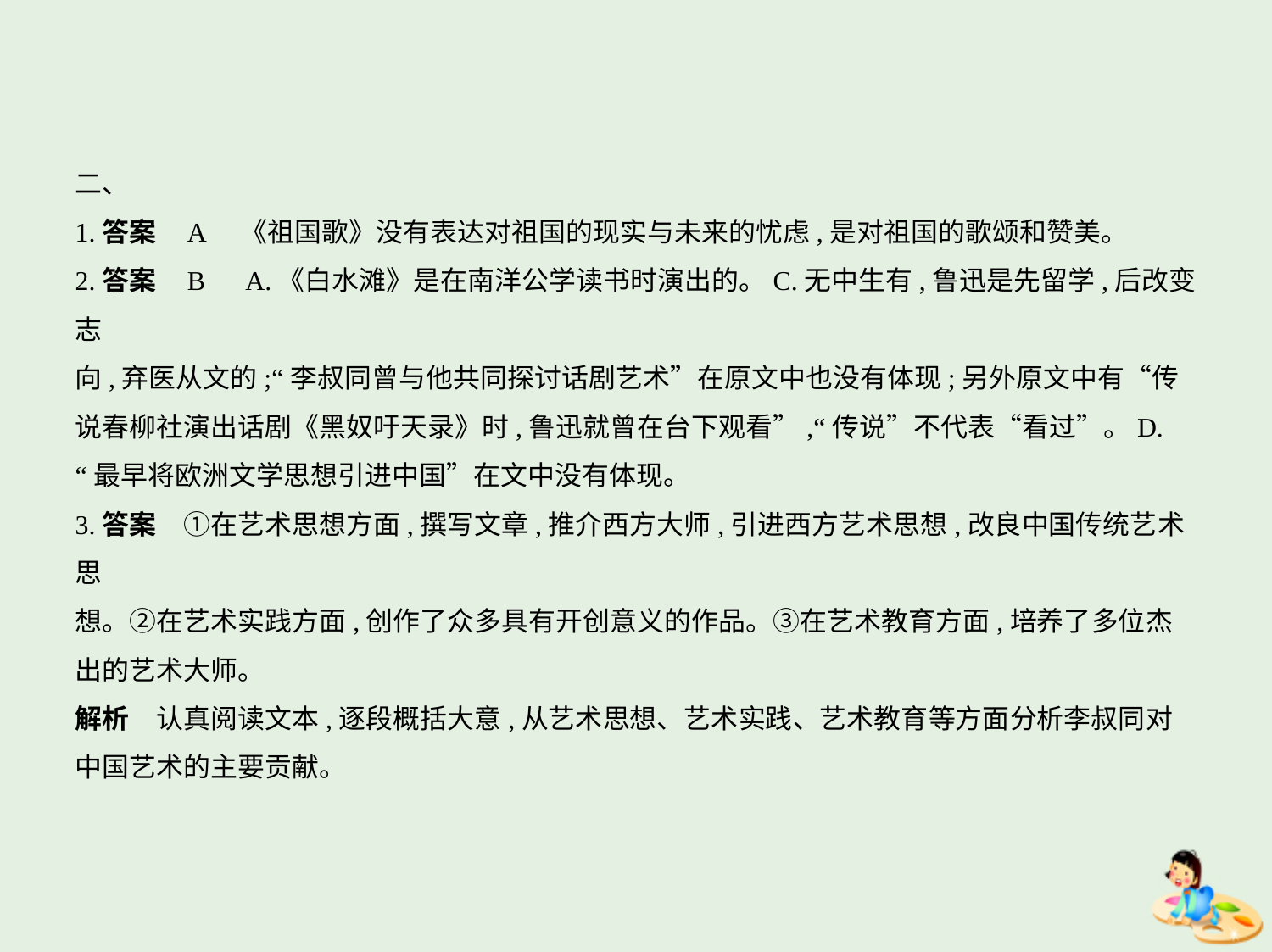

二、
1.答案    A　《祖国歌》没有表达对祖国的现实与未来的忧虑,是对祖国的歌颂和赞美。
2.答案    B　A.《白水滩》是在南洋公学读书时演出的。C.无中生有,鲁迅是先留学,后改变志
向,弃医从文的;“李叔同曾与他共同探讨话剧艺术”在原文中也没有体现;另外原文中有“传
说春柳社演出话剧《黑奴吁天录》时,鲁迅就曾在台下观看”,“传说”不代表“看过”。D.
“最早将欧洲文学思想引进中国”在文中没有体现。
3.答案　①在艺术思想方面,撰写文章,推介西方大师,引进西方艺术思想,改良中国传统艺术思
想。②在艺术实践方面,创作了众多具有开创意义的作品。③在艺术教育方面,培养了多位杰
出的艺术大师。
解析　认真阅读文本,逐段概括大意,从艺术思想、艺术实践、艺术教育等方面分析李叔同对
中国艺术的主要贡献。